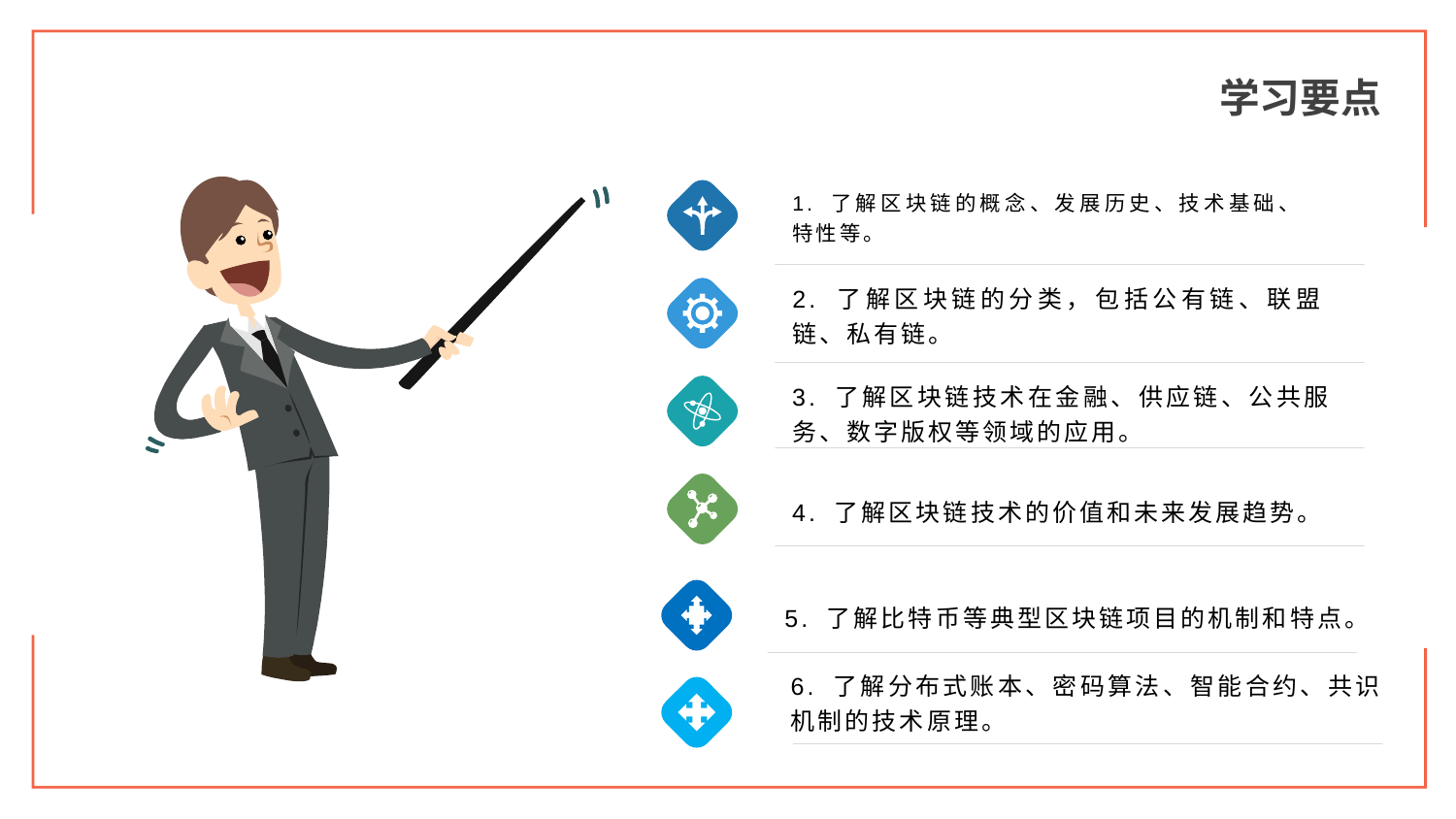

学习要点

1. 了解区块链的概念、发展历史、技术基础、特性等。

2. 了解区块链的分类，包括公有链、联盟链、私有链。

3. 了解区块链技术在金融、供应链、公共服务、数字版权等领域的应用。

4. 了解区块链技术的价值和未来发展趋势。

5. 了解比特币等典型区块链项目的机制和特点。

6. 了解分布式账本、密码算法、智能合约、共识机制的技术原理。